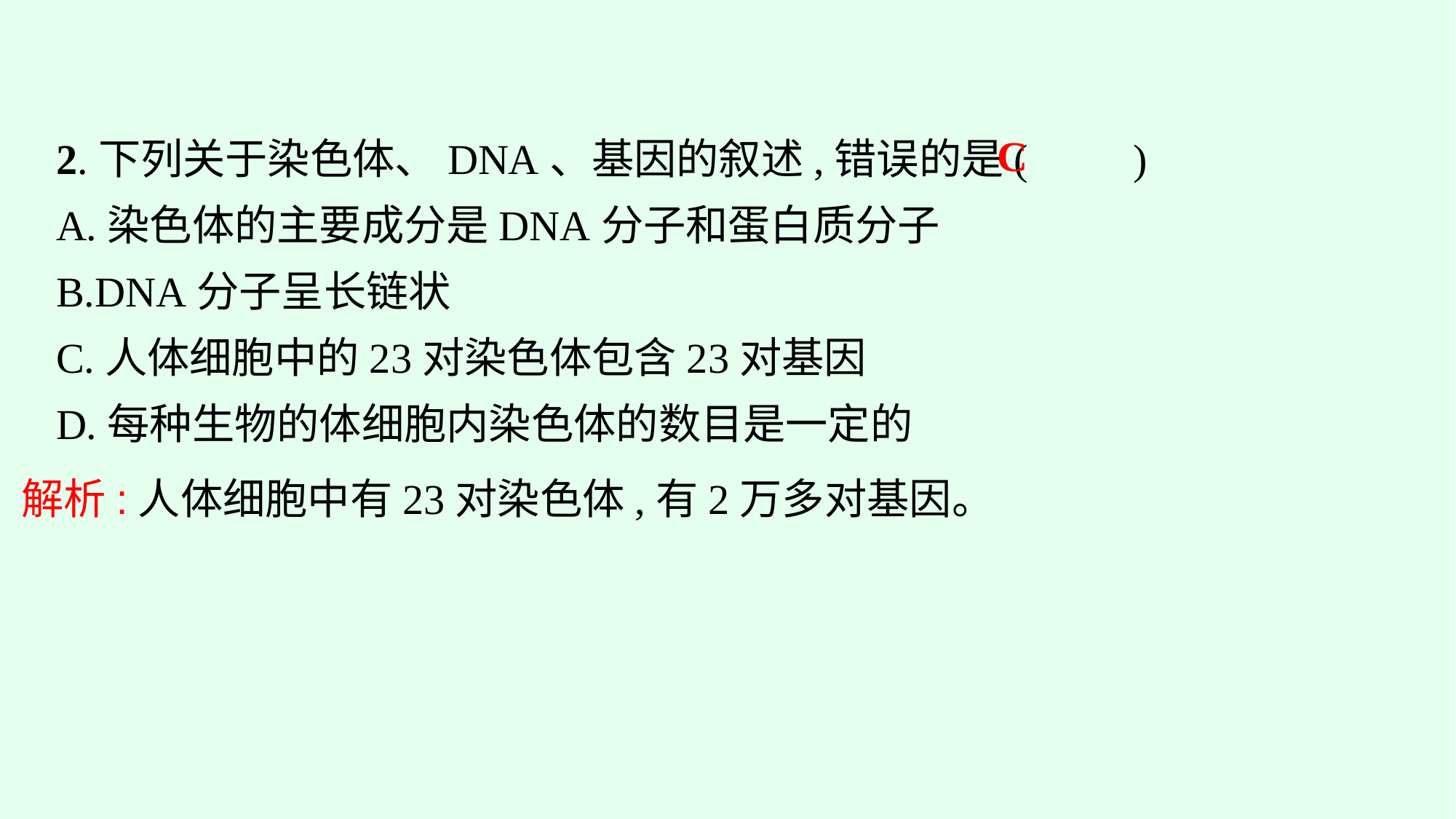

2.下列关于染色体、DNA、基因的叙述,错误的是(　　)
A.染色体的主要成分是DNA分子和蛋白质分子
B.DNA分子呈长链状
C.人体细胞中的23对染色体包含23对基因
D.每种生物的体细胞内染色体的数目是一定的
C
解析:人体细胞中有23对染色体,有2万多对基因。